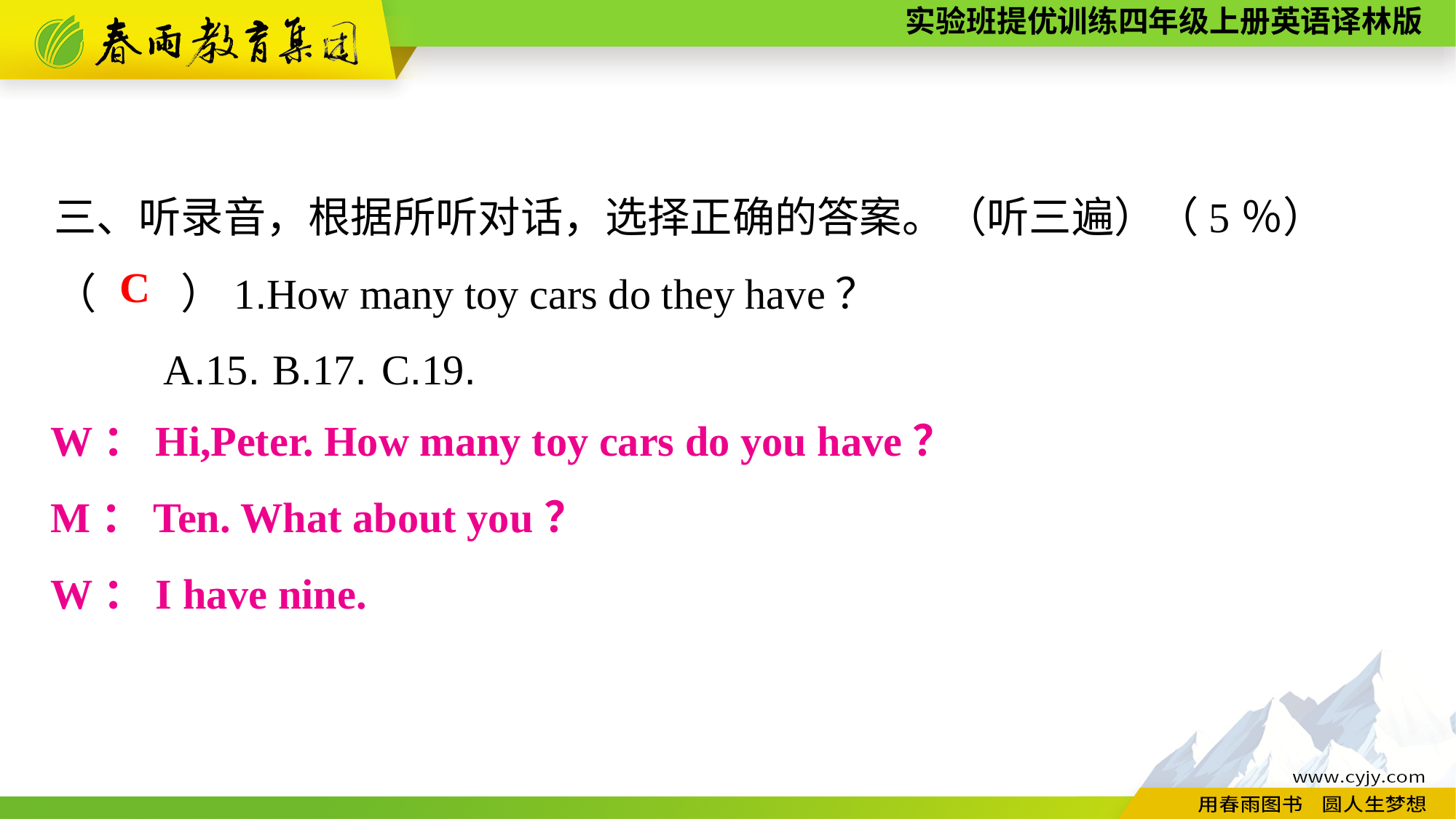

三、听录音，根据所听对话，选择正确的答案。（听三遍）（5％）
（　　）1.How many toy cars do they have？
	A.15.	B.17.	C.19.

C
W：Hi,Peter. How many toy cars do you have？
M：Ten. What about you？
W：I have nine.